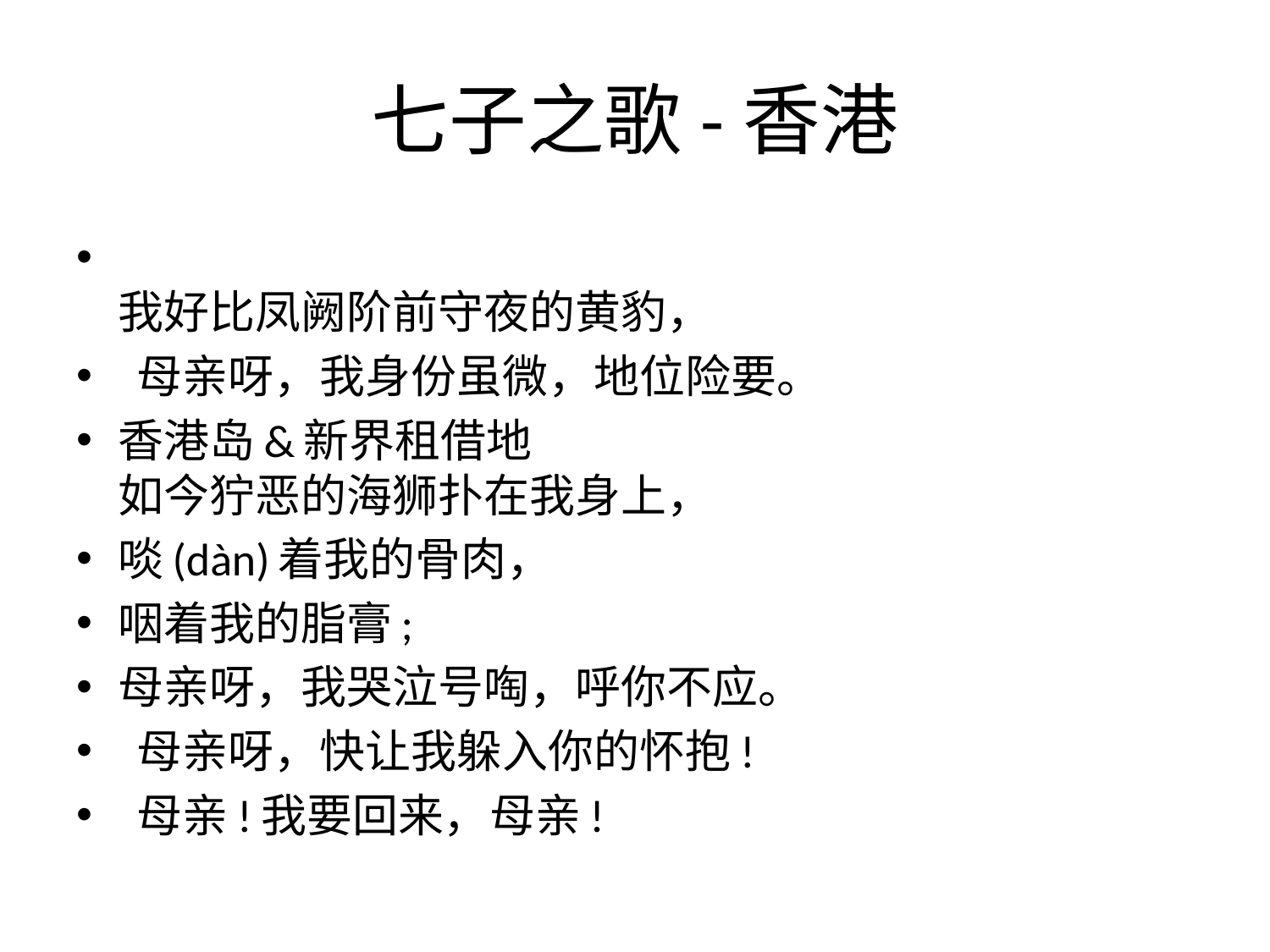

# 七子之歌-香港
我好比凤阙阶前守夜的黄豹，
 母亲呀，我身份虽微，地位险要。
香港岛&新界租借地
如今狞恶的海狮扑在我身上，
啖(dàn)着我的骨肉，
咽着我的脂膏;
母亲呀，我哭泣号啕，呼你不应。
 母亲呀，快让我躲入你的怀抱!
 母亲!我要回来，母亲!